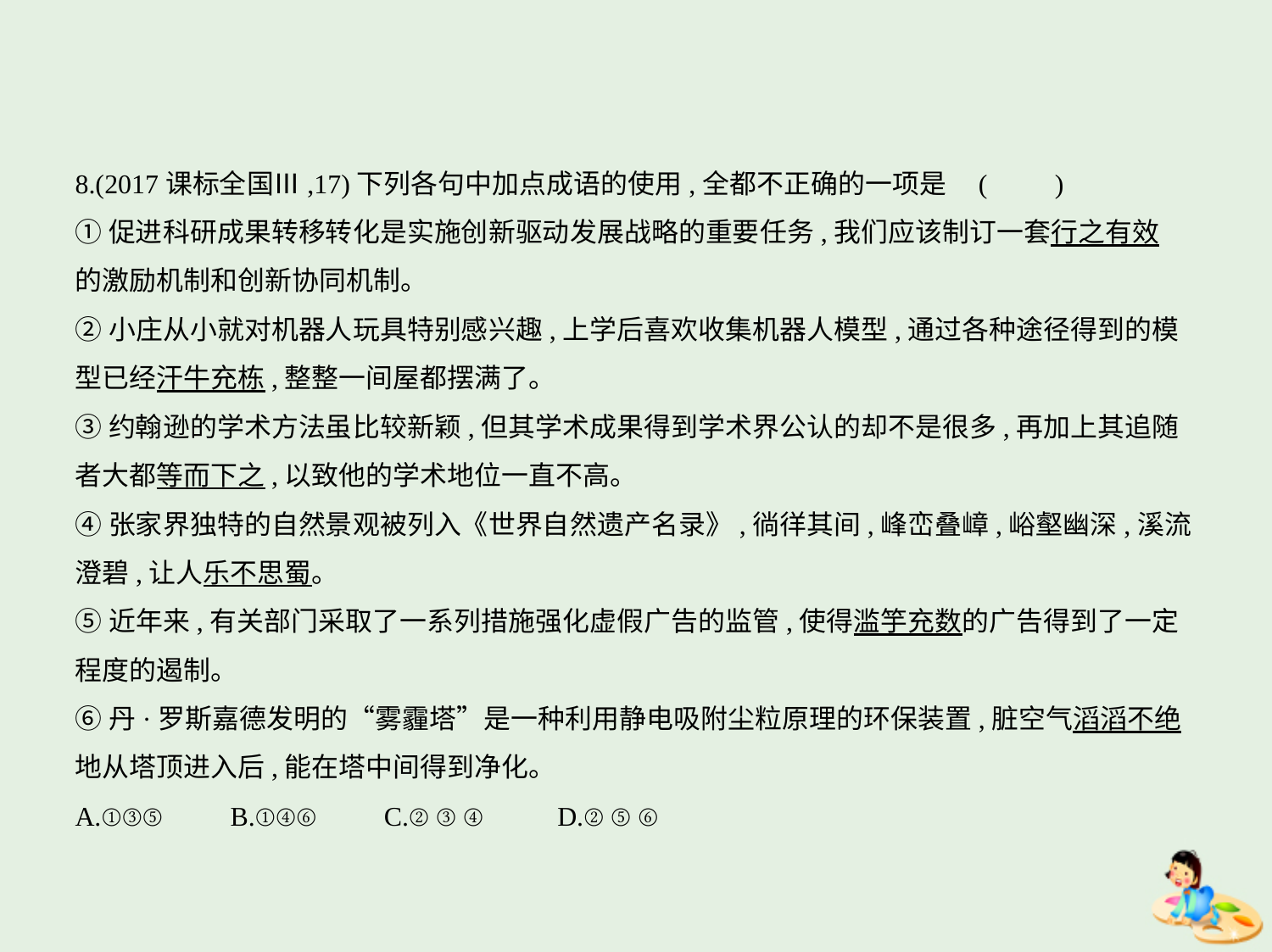

8.(2017课标全国Ⅲ,17)下列各句中加点成语的使用,全都不正确的一项是 (　　)
①促进科研成果转移转化是实施创新驱动发展战略的重要任务,我们应该制订一套行之有效
的激励机制和创新协同机制。
②小庄从小就对机器人玩具特别感兴趣,上学后喜欢收集机器人模型,通过各种途径得到的模
型已经汗牛充栋,整整一间屋都摆满了。
③约翰逊的学术方法虽比较新颖,但其学术成果得到学术界公认的却不是很多,再加上其追随
者大都等而下之,以致他的学术地位一直不高。
④张家界独特的自然景观被列入《世界自然遗产名录》,徜徉其间,峰峦叠嶂,峪壑幽深,溪流
澄碧,让人乐不思蜀。
⑤近年来,有关部门采取了一系列措施强化虚假广告的监管,使得滥竽充数的广告得到了一定
程度的遏制。
⑥丹·罗斯嘉德发明的“雾霾塔”是一种利用静电吸附尘粒原理的环保装置,脏空气滔滔不绝
地从塔顶进入后,能在塔中间得到净化。
A.①③⑤　　B.①④⑥　　C.②③④　　D.②⑤⑥